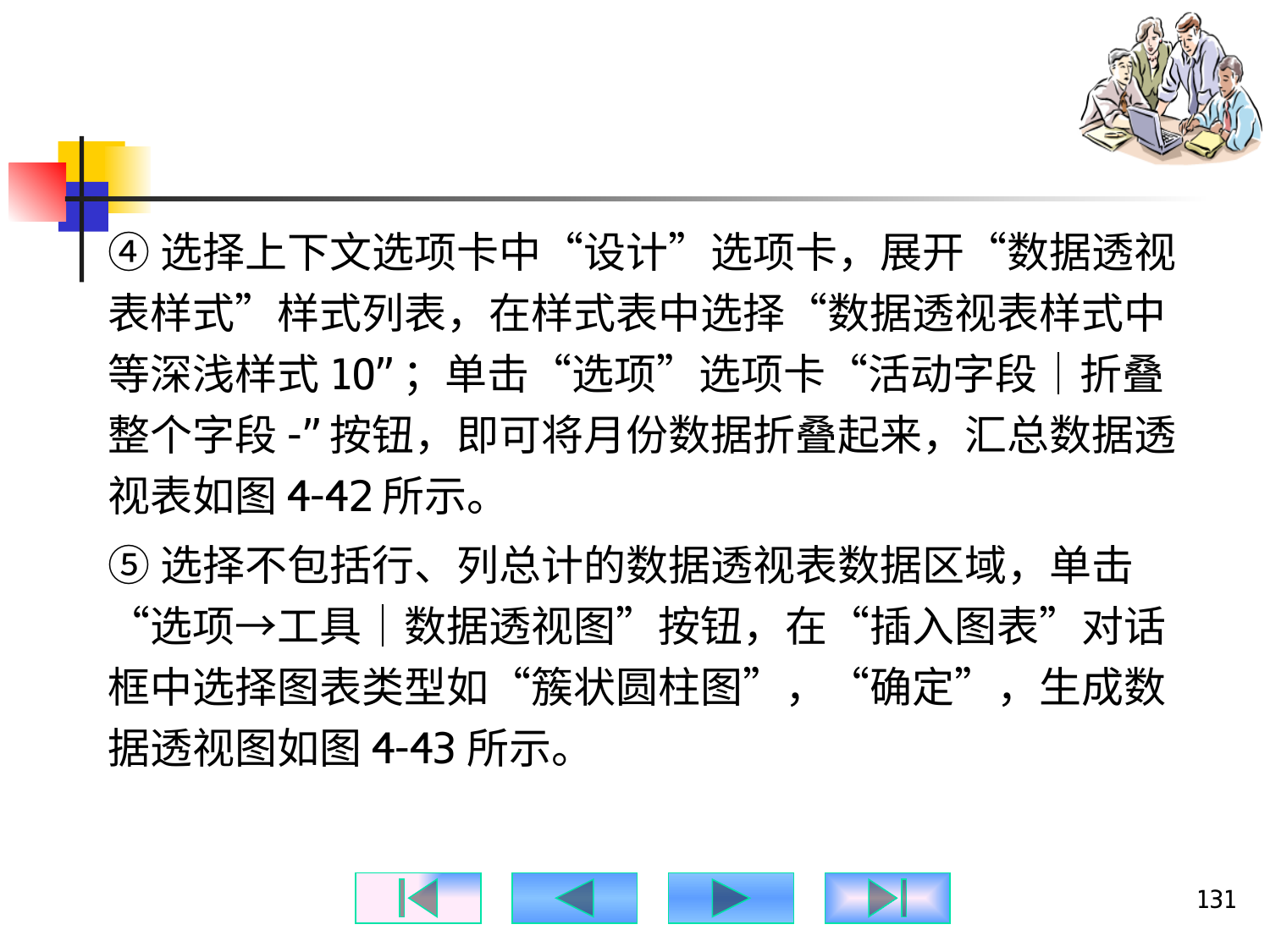

#
④选择上下文选项卡中“设计”选项卡，展开“数据透视表样式”样式列表，在样式表中选择“数据透视表样式中等深浅样式10”；单击“选项”选项卡“活动字段｜折叠整个字段-”按钮，即可将月份数据折叠起来，汇总数据透视表如图4-42所示。
⑤选择不包括行、列总计的数据透视表数据区域，单击“选项→工具｜数据透视图”按钮，在“插入图表”对话框中选择图表类型如“簇状圆柱图”，“确定”，生成数据透视图如图4-43所示。

131